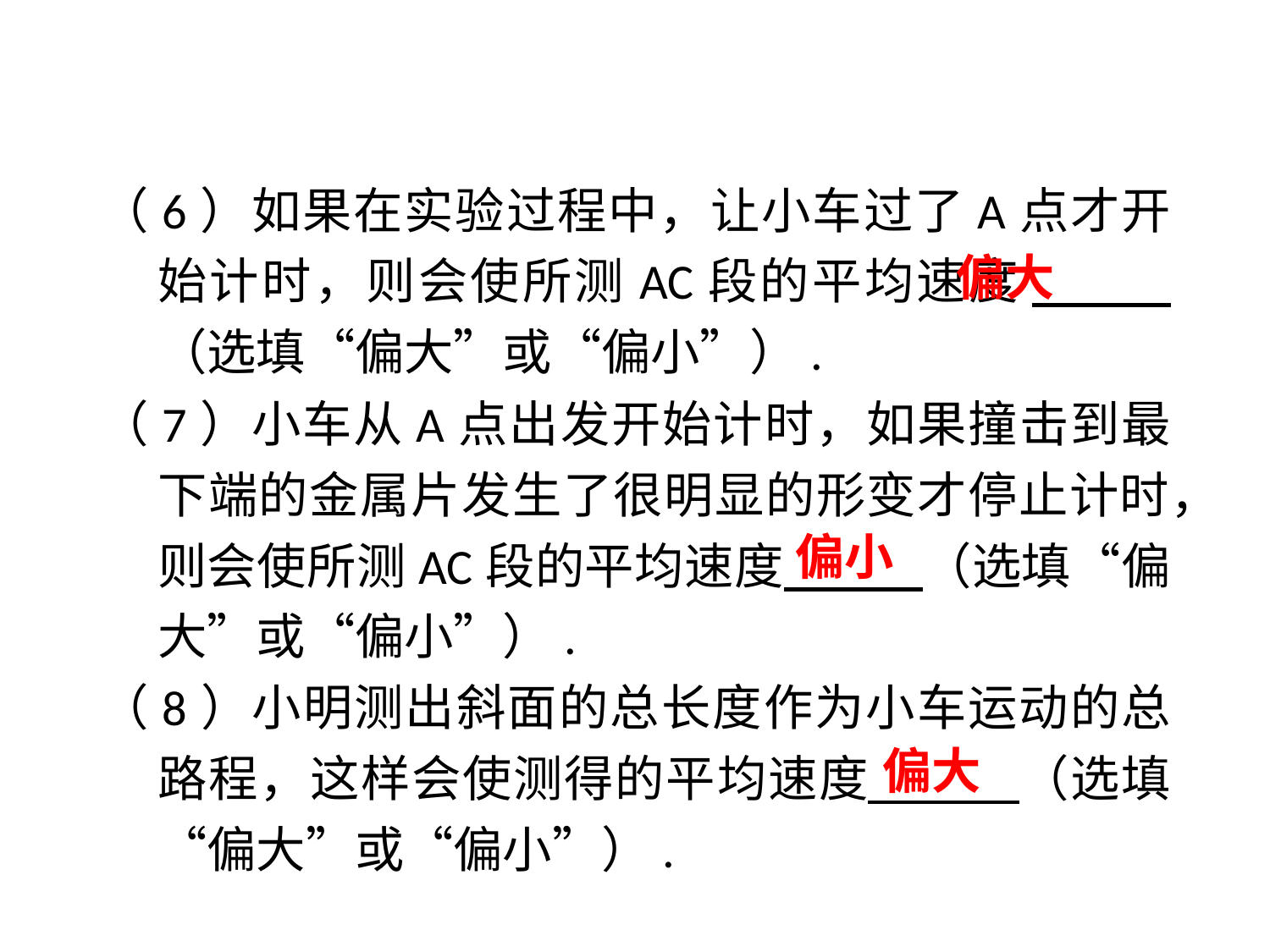

（6）如果在实验过程中，让小车过了A点才开始计时，则会使所测AC段的平均速度            （选填“偏大”或“偏小”）.
（7）小车从A点出发开始计时，如果撞击到最下端的金属片发生了很明显的形变才停止计时，则会使所测AC段的平均速度            （选填“偏大”或“偏小”）.
（8）小明测出斜面的总长度作为小车运动的总路程，这样会使测得的平均速度            （选填“偏大”或“偏小”）.
偏大
偏小
偏大